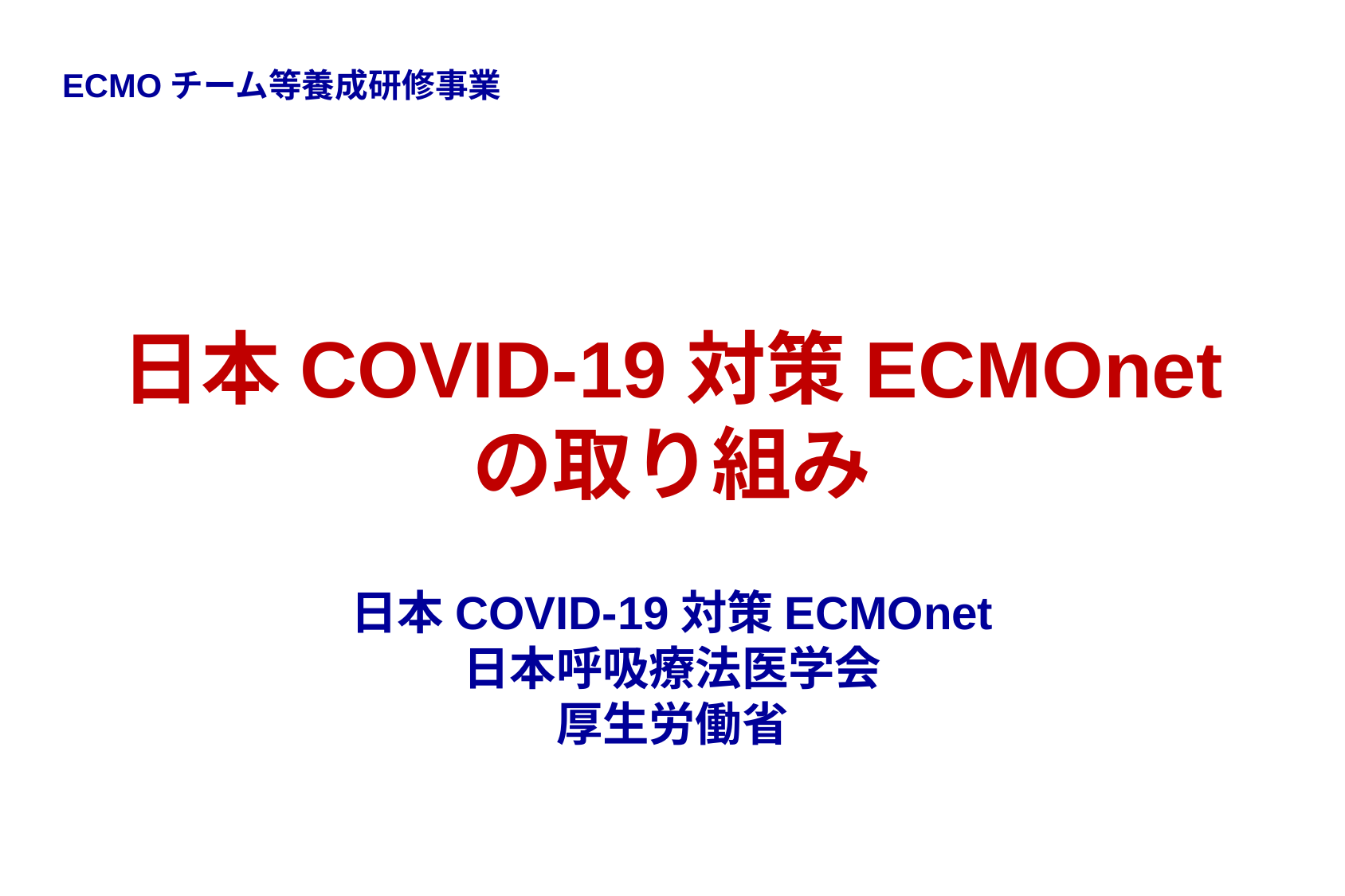

ECMOチーム等養成研修事業
日本COVID-19対策ECMOnet
の取り組み
日本COVID-19対策ECMOnet
日本呼吸療法医学会
厚生労働省